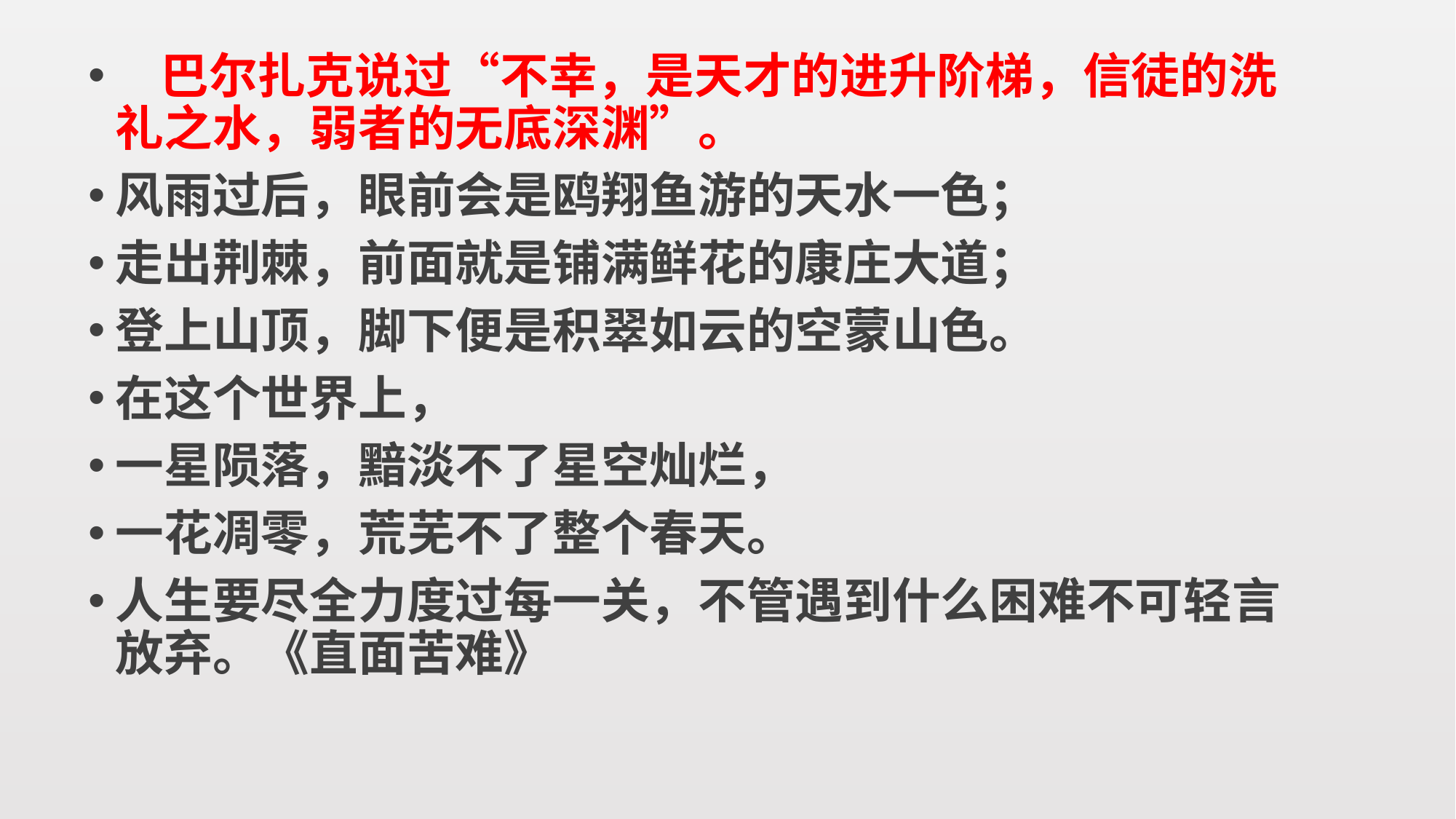

巴尔扎克说过“不幸，是天才的进升阶梯，信徒的洗礼之水，弱者的无底深渊”。
风雨过后，眼前会是鸥翔鱼游的天水一色；
走出荆棘，前面就是铺满鲜花的康庄大道；
登上山顶，脚下便是积翠如云的空蒙山色。
在这个世界上，
一星陨落，黯淡不了星空灿烂，
一花凋零，荒芜不了整个春天。
人生要尽全力度过每一关，不管遇到什么困难不可轻言放弃。《直面苦难》